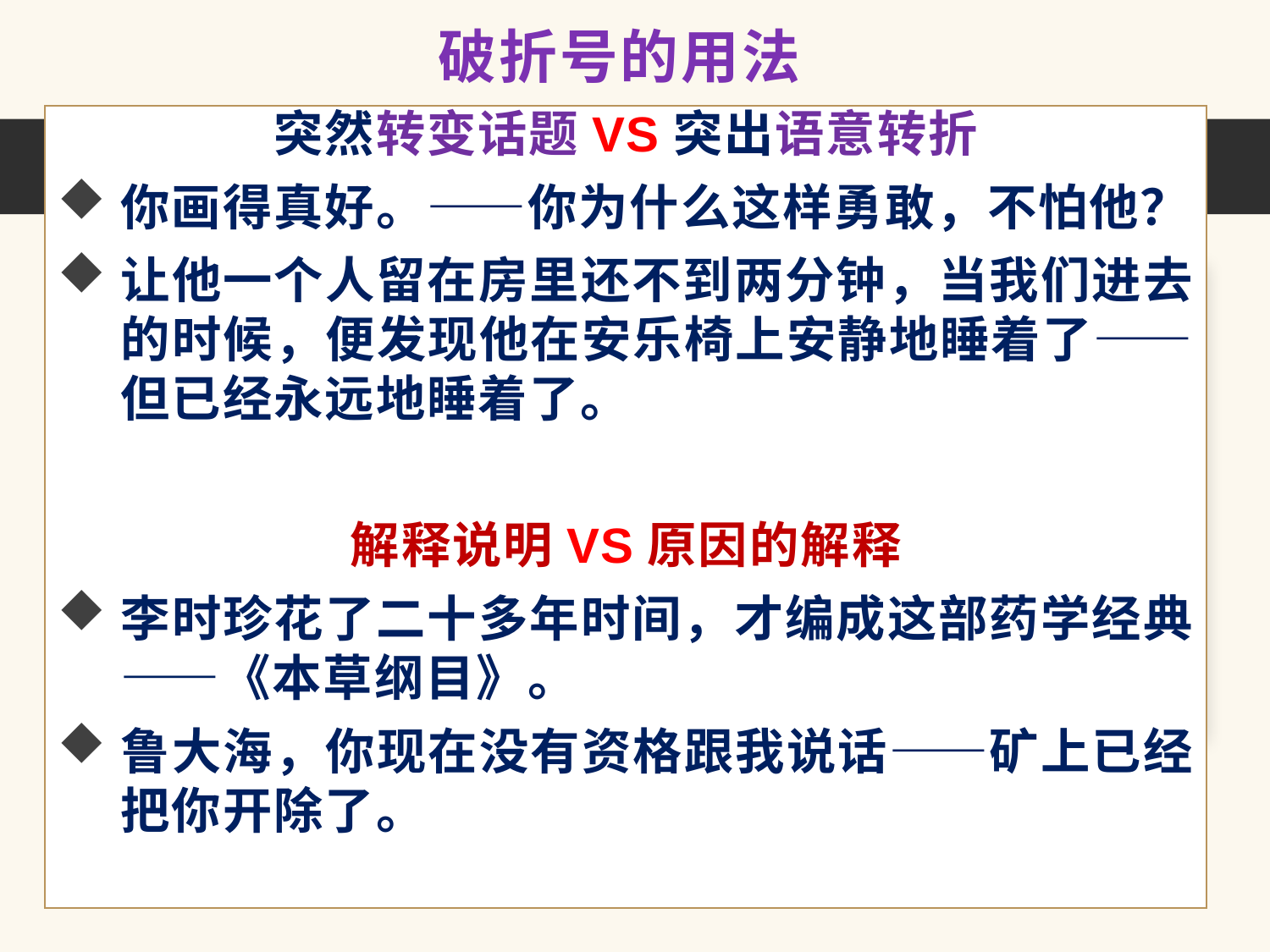

破折号的用法
突然转变话题VS突出语意转折
你画得真好。——你为什么这样勇敢，不怕他？
让他一个人留在房里还不到两分钟，当我们进去的时候，便发现他在安乐椅上安静地睡着了——但已经永远地睡着了。

解释说明VS原因的解释
李时珍花了二十多年时间，才编成这部药学经典——《本草纲目》。
鲁大海，你现在没有资格跟我说话——矿上已经把你开除了。